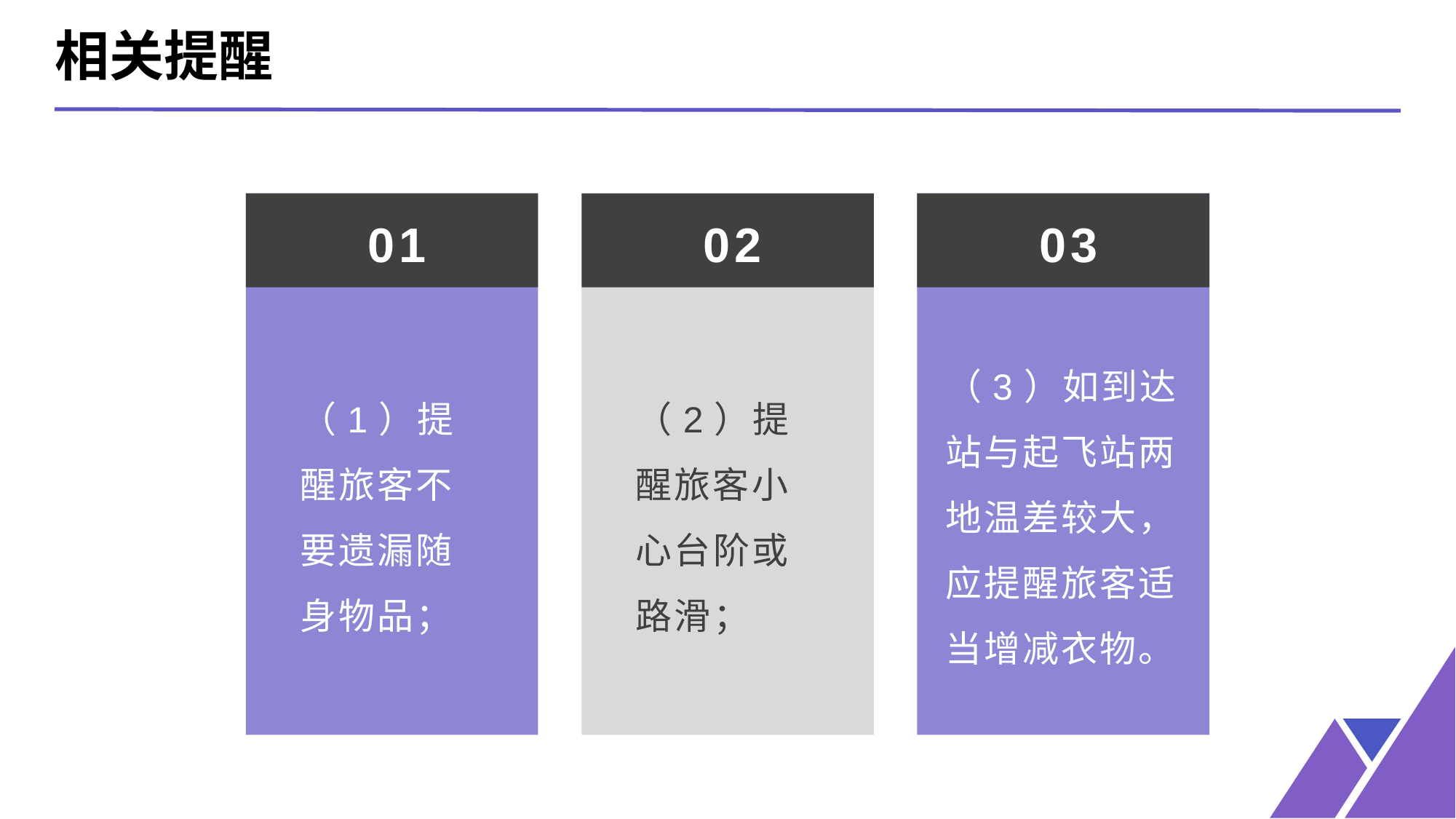

相关提醒

01
02
03
（3）如到达站与起飞站两地温差较大，应提醒旅客适当增减衣物。
（1）提醒旅客不要遗漏随身物品；
（2）提醒旅客小心台阶或路滑；